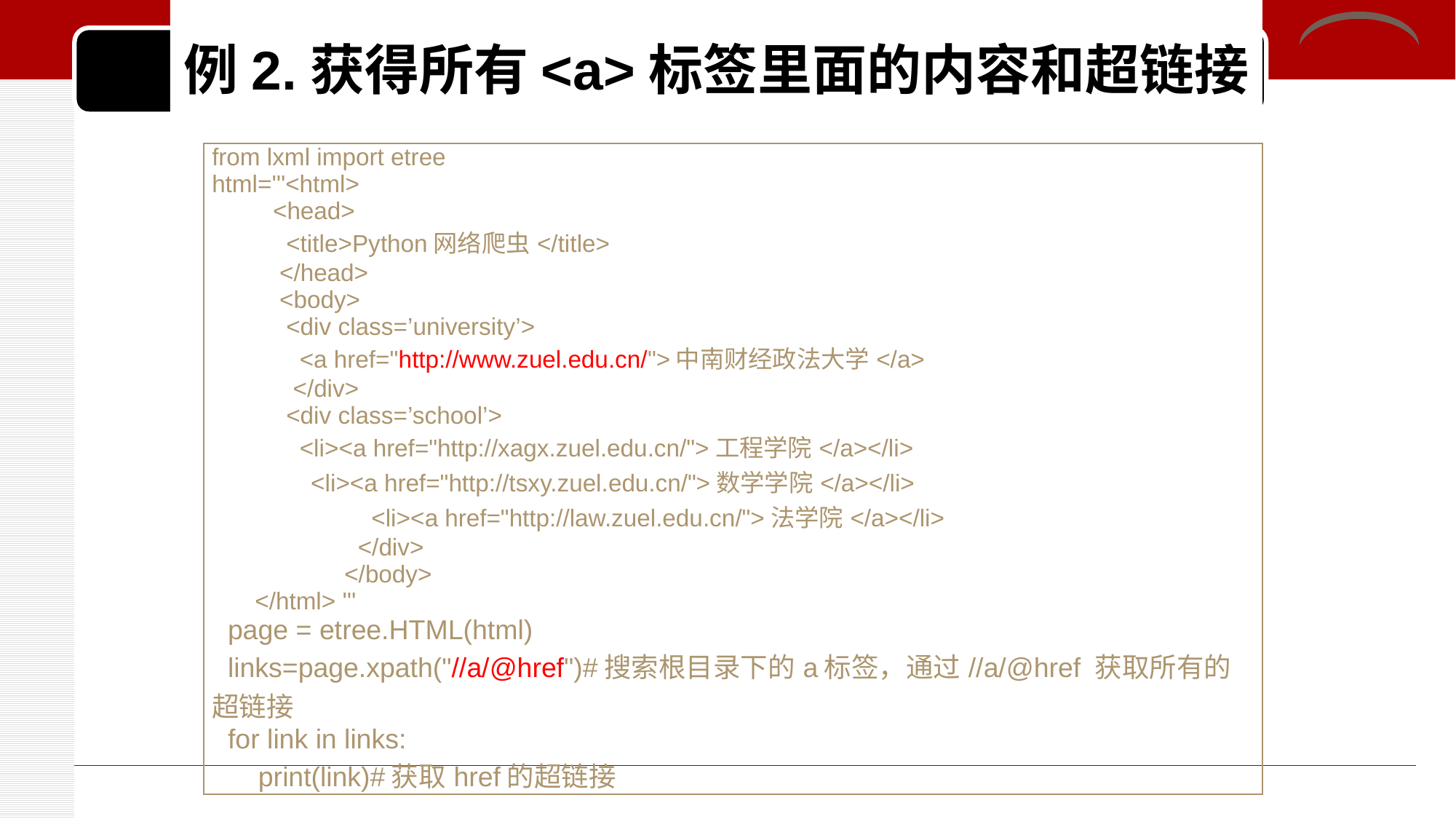

# 例2.获得所有<a>标签里面的内容和超链接
| from lxml import etree html='''<html> <head> <title>Python网络爬虫</title> </head> <body> <div class=’university’> <a href="http://www.zuel.edu.cn/">中南财经政法大学</a> </div> <div class=’school’> <li><a href="http://xagx.zuel.edu.cn/">工程学院</a></li> <li><a href="http://tsxy.zuel.edu.cn/">数学学院</a></li> <li><a href="http://law.zuel.edu.cn/">法学院</a></li> </div> </body> </html> ''' page = etree.HTML(html) links=page.xpath("//a/@href")#搜索根目录下的a标签，通过//a/@href 获取所有的超链接 for link in links: print(link)#获取href的超链接 |
| --- |